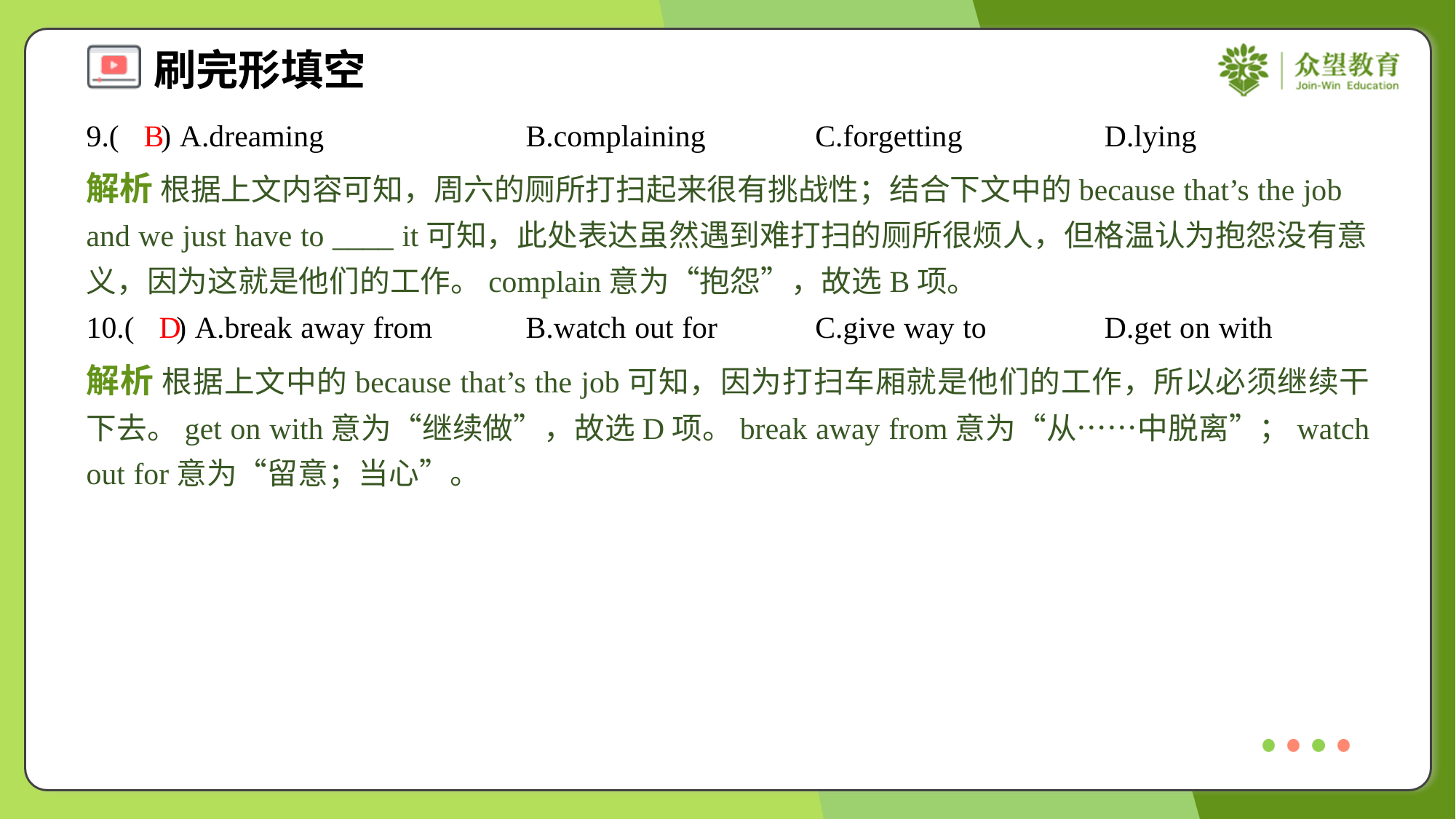

9.(     ) A.dreaming	B.complaining	C.forgetting	D.lying
B
解析 根据上文内容可知，周六的厕所打扫起来很有挑战性；结合下文中的because that’s the job and we just have to ____ it可知，此处表达虽然遇到难打扫的厕所很烦人，但格温认为抱怨没有意义，因为这就是他们的工作。complain意为“抱怨”，故选B项。
10.(     ) A.break away from	B.watch out for	C.give way to	D.get on with
D
解析 根据上文中的because that’s the job可知，因为打扫车厢就是他们的工作，所以必须继续干下去。get on with意为“继续做”，故选D项。break away from意为“从……中脱离”；watch out for意为“留意；当心”。